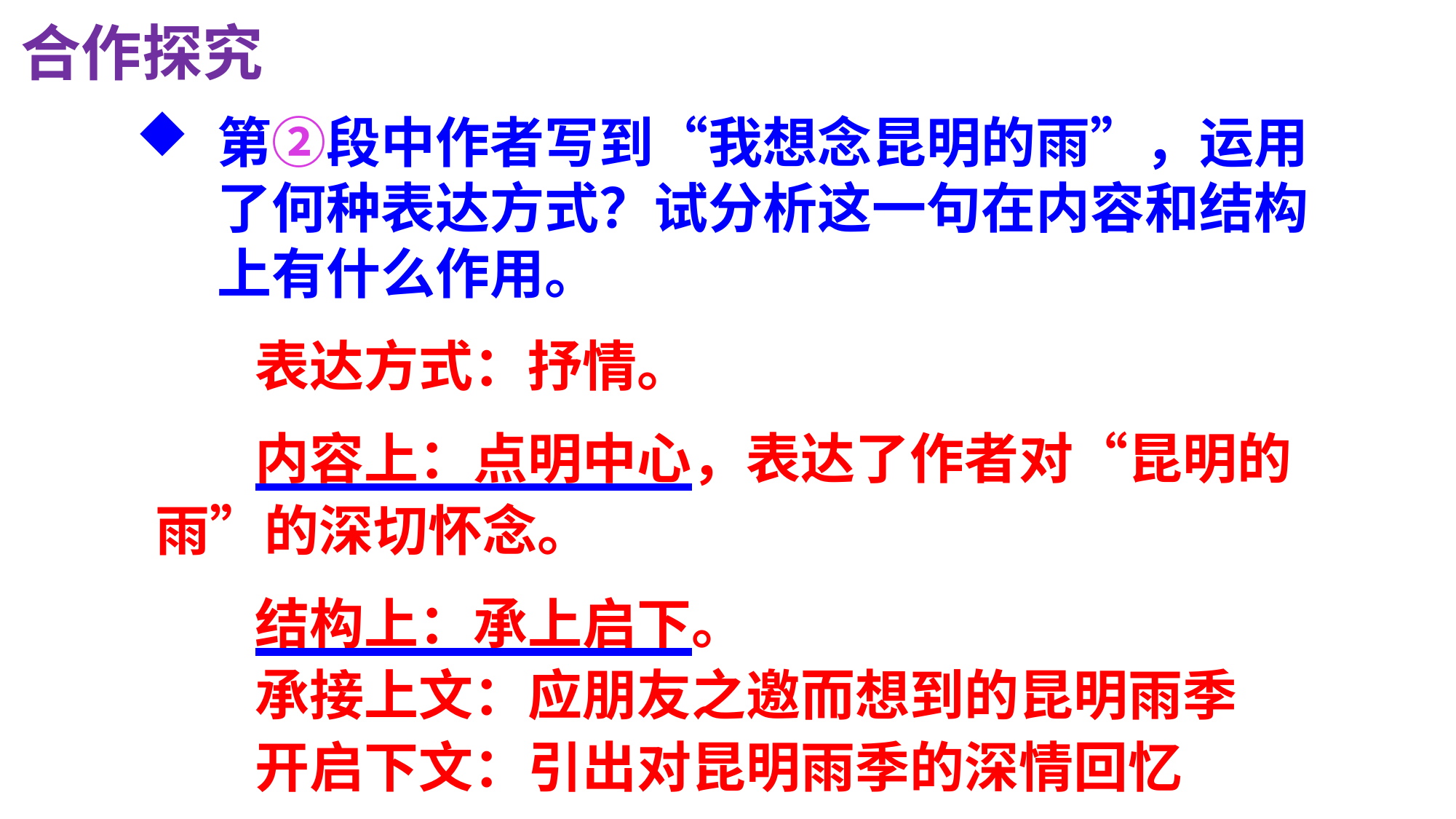

合作探究
第②段中作者写到“我想念昆明的雨”，运用了何种表达方式？试分析这一句在内容和结构上有什么作用。
       表达方式：抒情。
       内容上：点明中心，表达了作者对“昆明的雨”的深切怀念。
       结构上：承上启下。
       承接上文：应朋友之邀而想到的昆明雨季
       开启下文：引出对昆明雨季的深情回忆